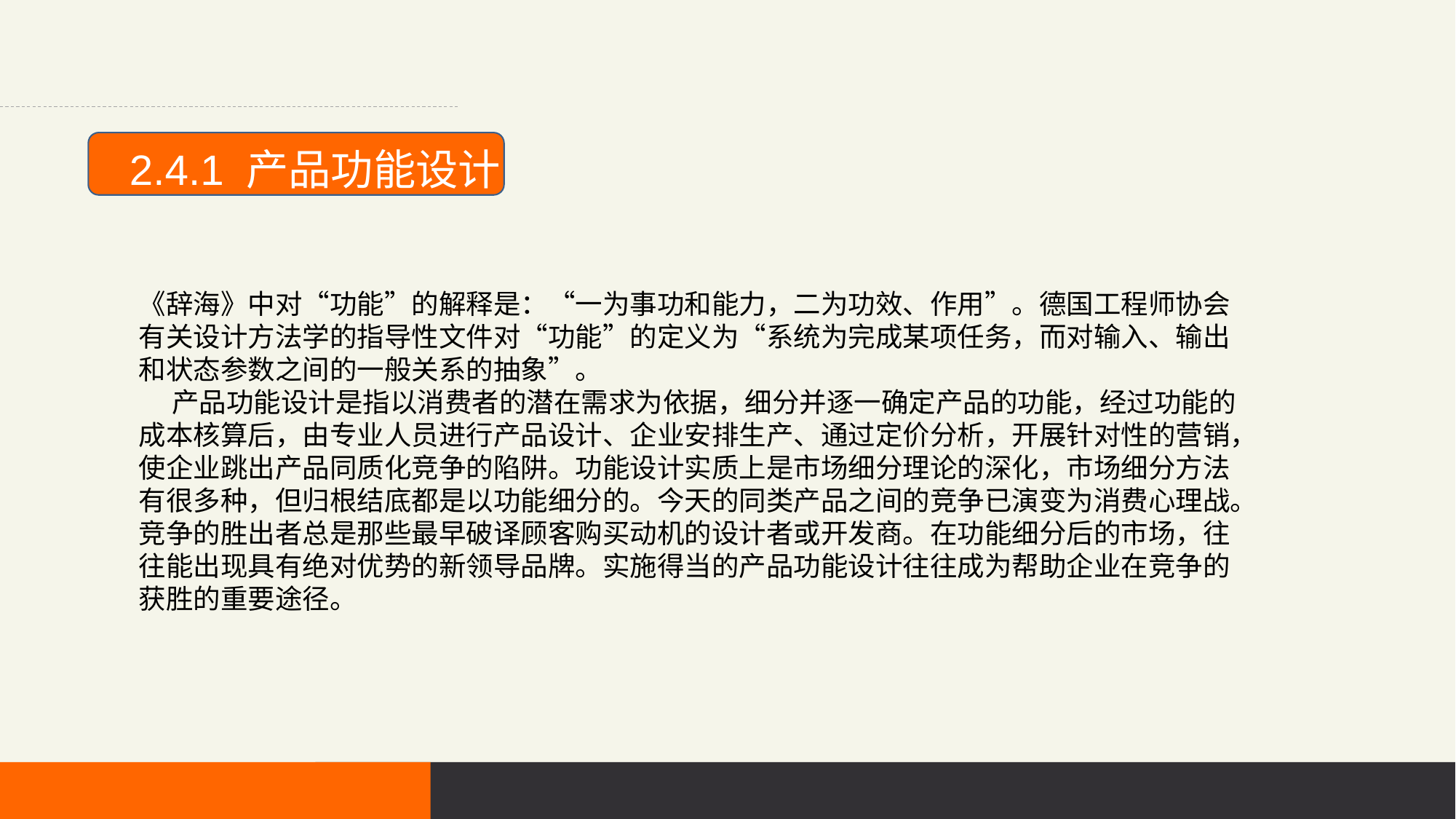

2.4.1 产品功能设计

《辞海》中对“功能”的解释是：“一为事功和能力，二为功效、作用”。德国工程师协会有关设计方法学的指导性文件对“功能”的定义为“系统为完成某项任务，而对输入、输出和状态参数之间的一般关系的抽象”。产品功能设计是指以消费者的潜在需求为依据，细分并逐一确定产品的功能，经过功能的成本核算后，由专业人员进行产品设计、企业安排生产、通过定价分析，开展针对性的营销，使企业跳出产品同质化竞争的陷阱。功能设计实质上是市场细分理论的深化，市场细分方法有很多种，但归根结底都是以功能细分的。今天的同类产品之间的竞争已演变为消费心理战。竞争的胜出者总是那些最早破译顾客购买动机的设计者或开发商。在功能细分后的市场，往往能出现具有绝对优势的新领导品牌。实施得当的产品功能设计往往成为帮助企业在竞争的获胜的重要途径。